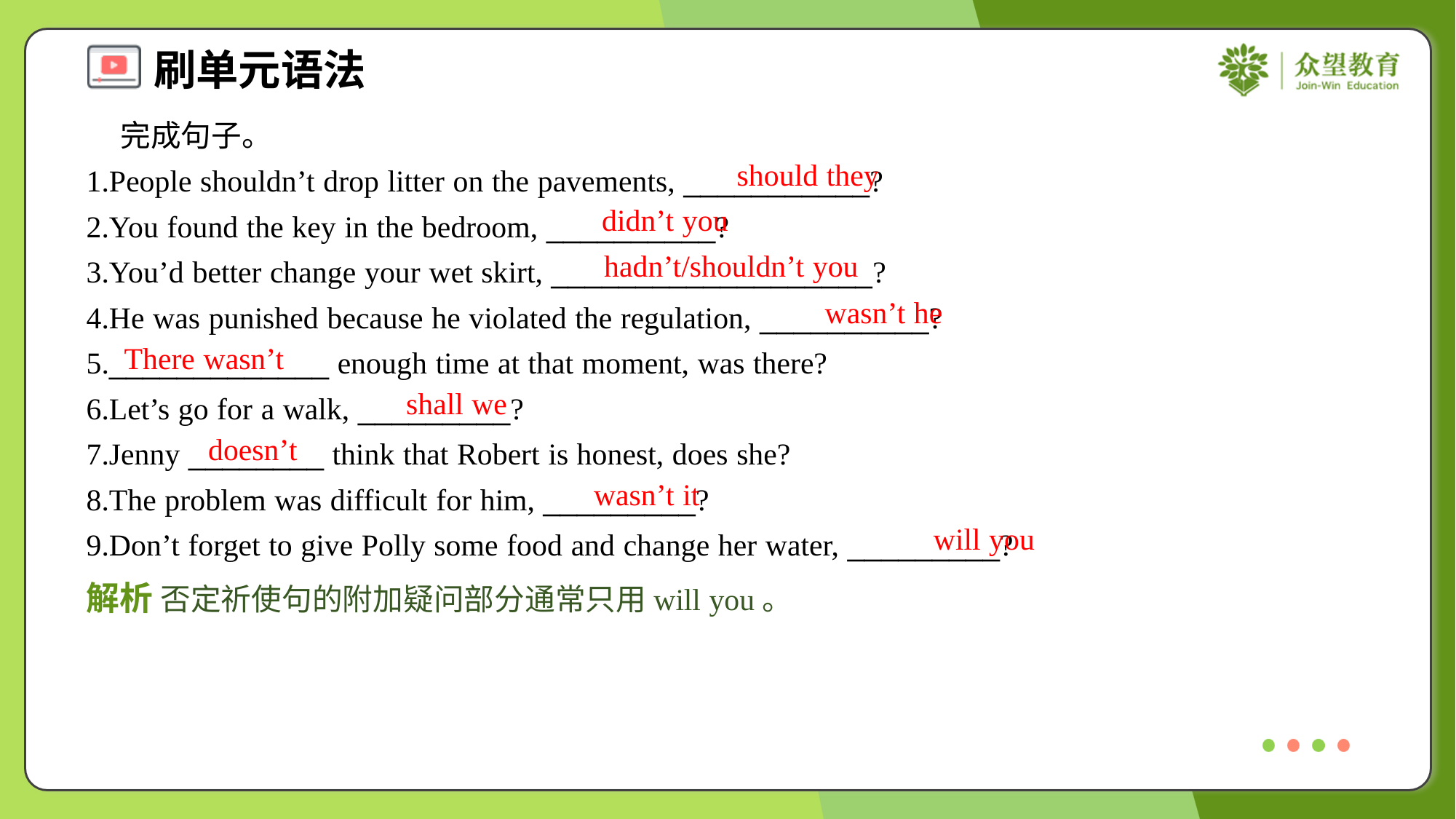

完成句子。
1.People shouldn’t drop litter on the pavements, ___________?
2.You found the key in the bedroom, __________?
3.You’d better change your wet skirt, ___________________?
4.He was punished because he violated the regulation, __________?
5._____________ enough time at that moment, was there?
6.Let’s go for a walk, _________?
7.Jenny ________ think that Robert is honest, does she?
8.The problem was difficult for him, _________?
9.Don’t forget to give Polly some food and change her water, _________?
should they
didn’t you
hadn’t/shouldn’t you
wasn’t he
There wasn’t
shall we
doesn’t
wasn’t it
will you
解析 否定祈使句的附加疑问部分通常只用will you。